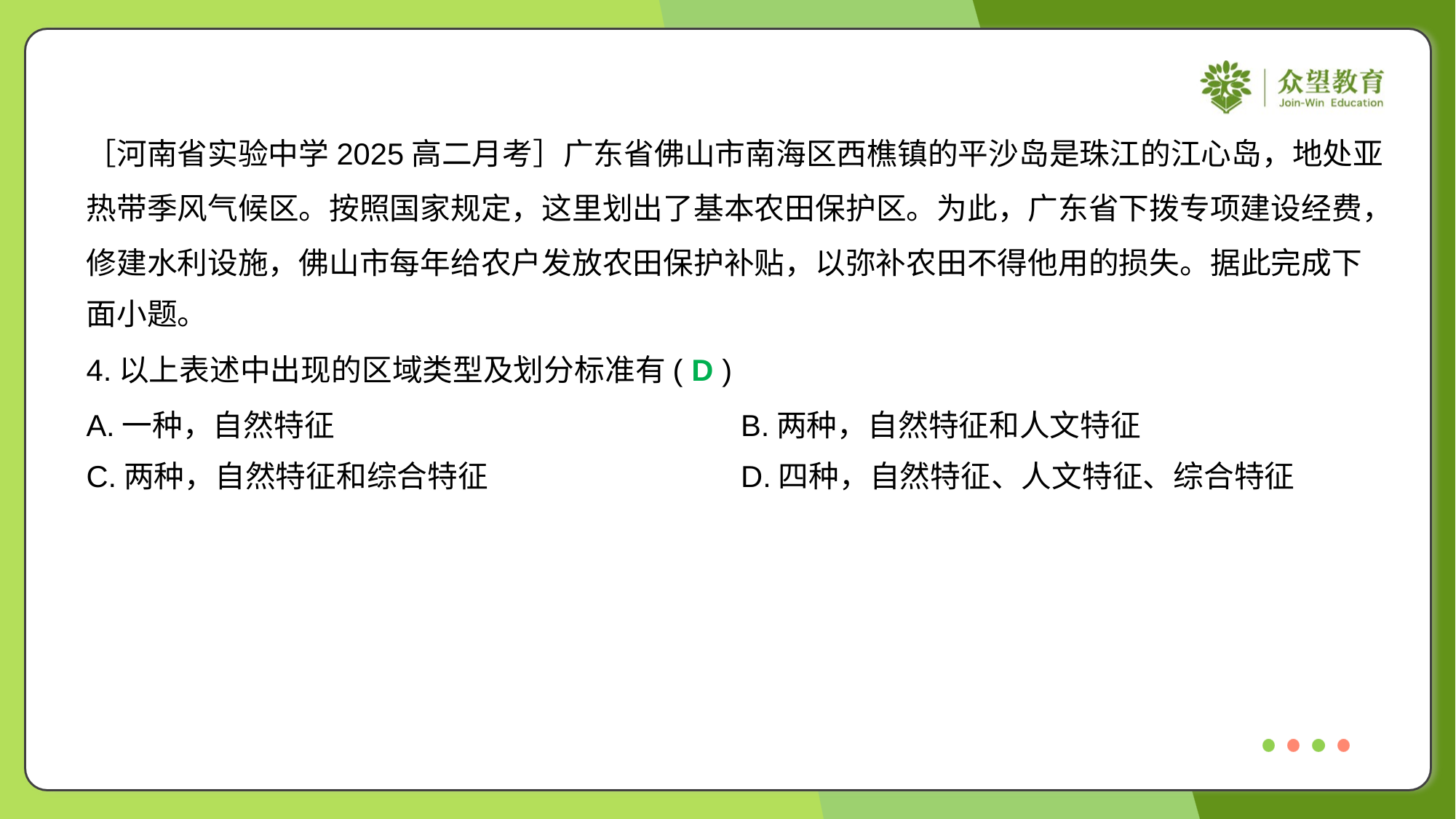

［河南省实验中学2025高二月考］广东省佛山市南海区西樵镇的平沙岛是珠江的江心岛，地处亚
热带季风气候区。按照国家规定，这里划出了基本农田保护区。为此，广东省下拨专项建设经费，
修建水利设施，佛山市每年给农户发放农田保护补贴，以弥补农田不得他用的损失。据此完成下
面小题。
4.以上表述中出现的区域类型及划分标准有(     )
D
A.一种，自然特征	B.两种，自然特征和人文特征
C.两种，自然特征和综合特征	D.四种，自然特征、人文特征、综合特征